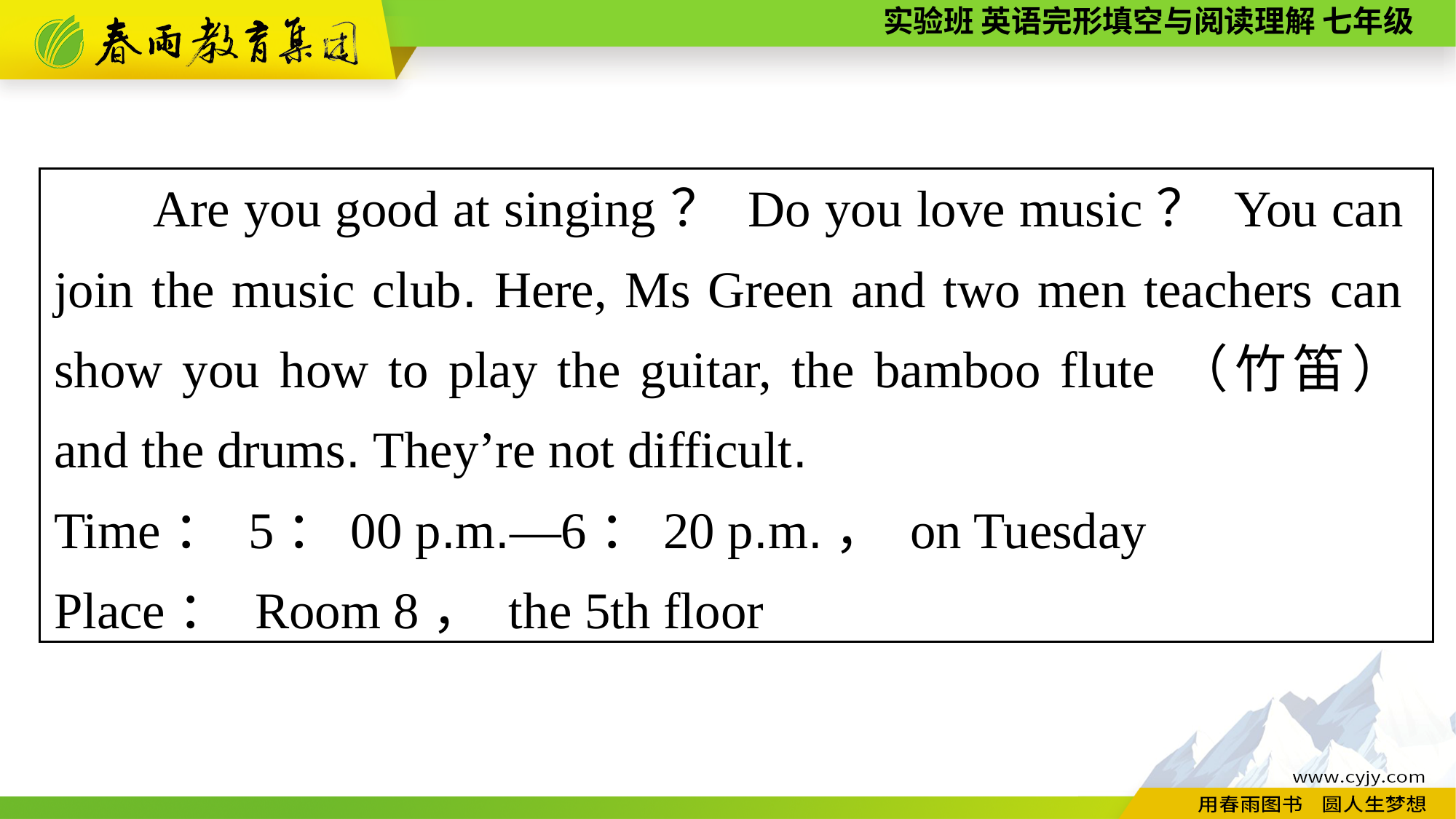

Are you good at singing？ Do you love music？ You can join the music club. Here, Ms Green and two men teachers can show you how to play the guitar, the bamboo flute（竹笛） and the drums. They’re not difficult.
Time： 5：00 p.m.—6：20 p.m.， on Tuesday
Place： Room 8， the 5th floor